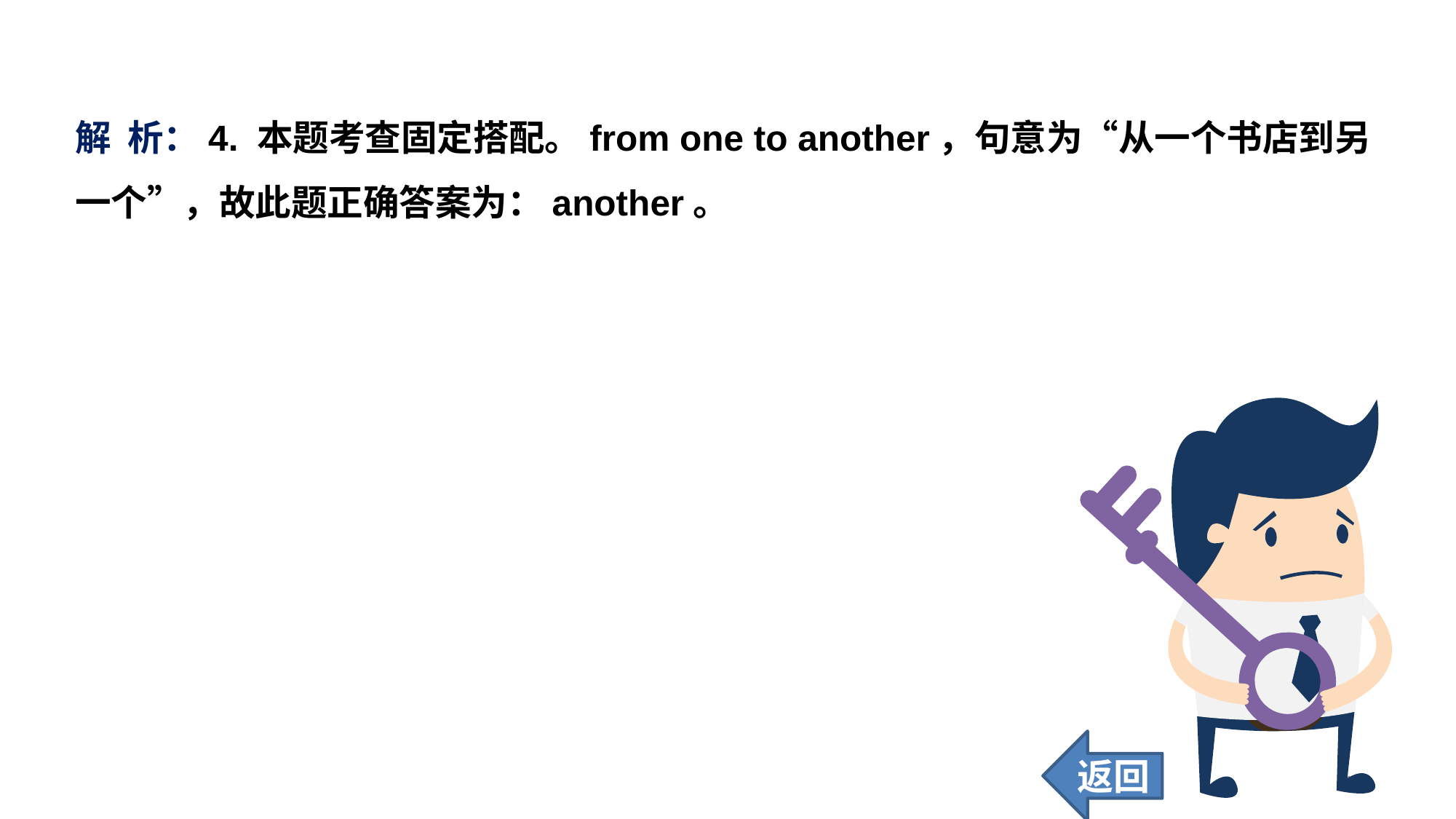

解  析：4. 本题考查固定搭配。from one to another，句意为“从一个书店到另一个”，故此题正确答案为：another。

返回
151